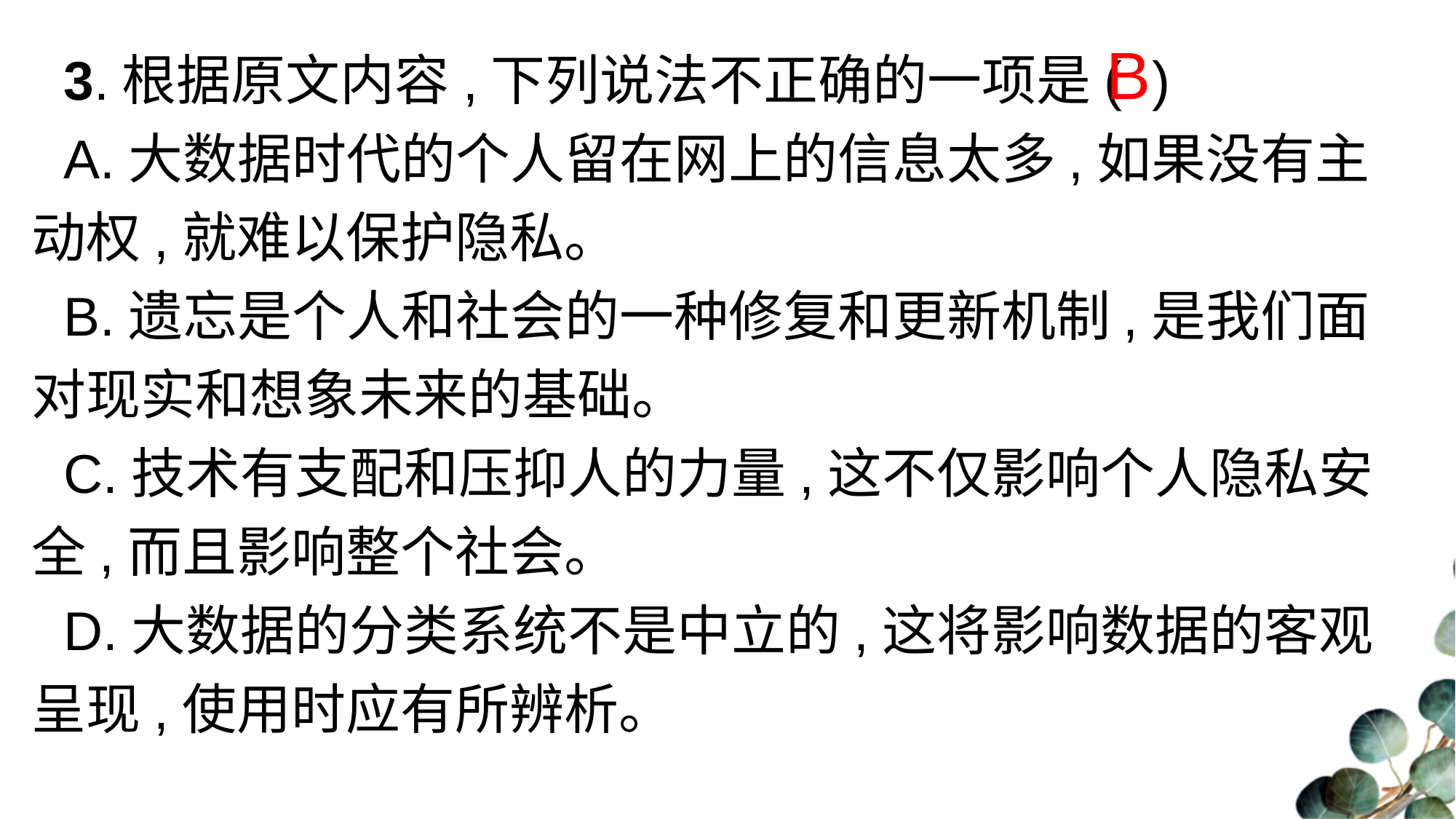

3.根据原文内容,下列说法不正确的一项是(  )
A.大数据时代的个人留在网上的信息太多,如果没有主动权,就难以保护隐私。
B.遗忘是个人和社会的一种修复和更新机制,是我们面对现实和想象未来的基础。
C.技术有支配和压抑人的力量,这不仅影响个人隐私安全,而且影响整个社会。
D.大数据的分类系统不是中立的,这将影响数据的客观呈现,使用时应有所辨析。
B